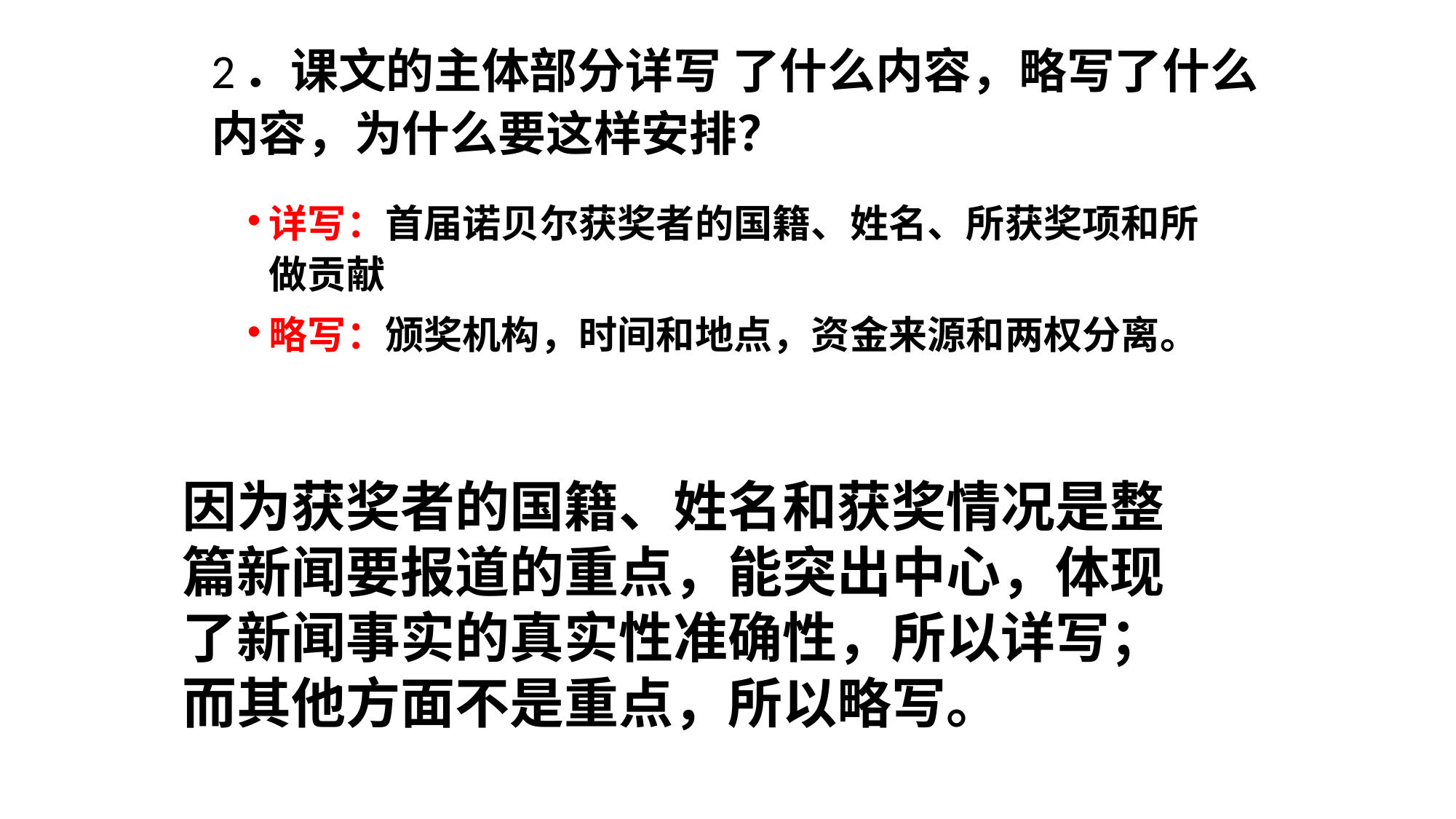

# 2．课文的主体部分详写 了什么内容，略写了什么内容，为什么要这样安排？
详写：首届诺贝尔获奖者的国籍、姓名、所获奖项和所做贡献
略写：颁奖机构，时间和地点，资金来源和两权分离。
因为获奖者的国籍、姓名和获奖情况是整篇新闻要报道的重点，能突出中心，体现了新闻事实的真实性准确性，所以详写；而其他方面不是重点，所以略写。